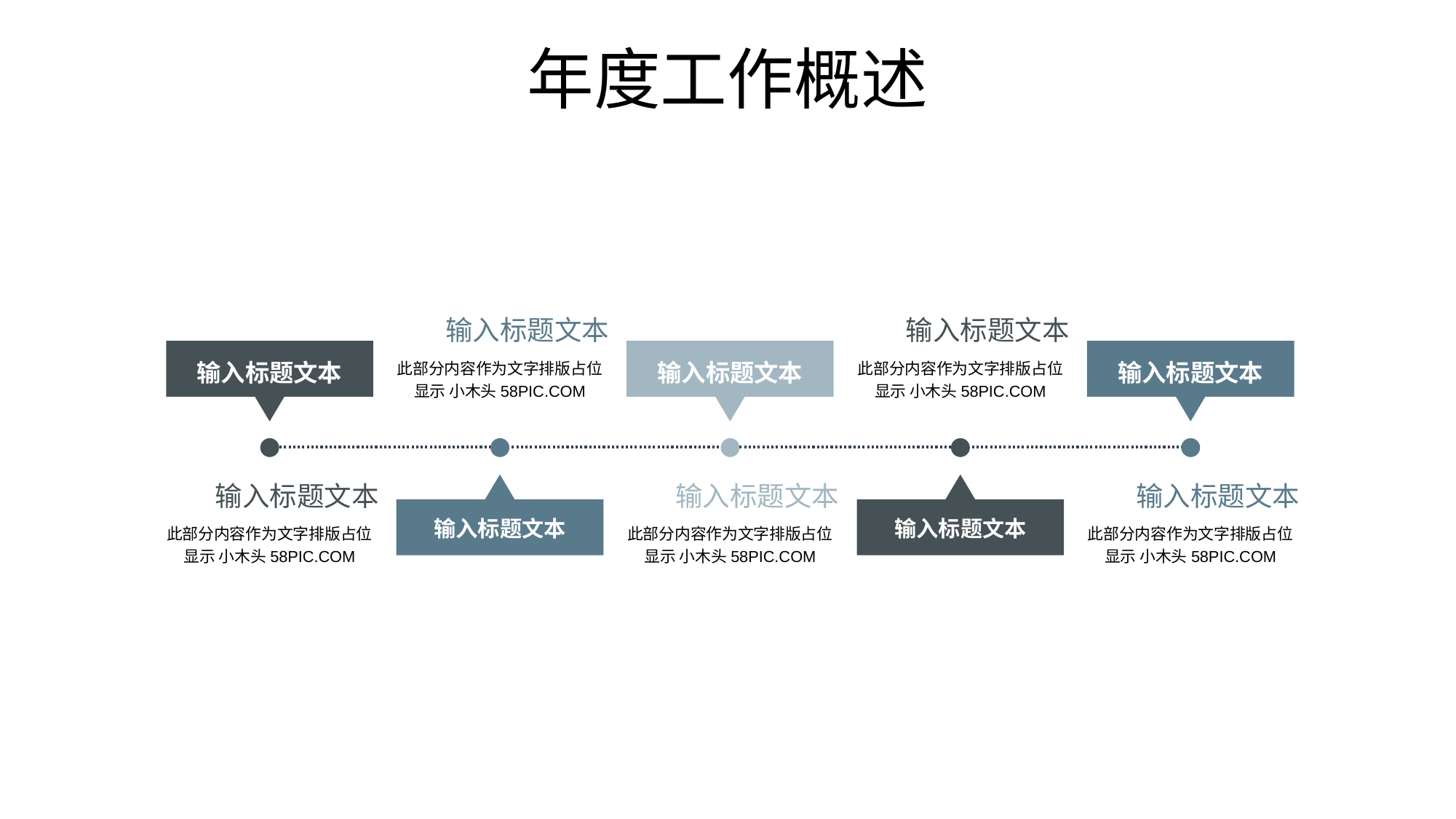

年度工作概述
输入标题文本
此部分内容作为文字排版占位
显示 小木头58PIC.COM

输入标题文本
输入标题文本
此部分内容作为文字排版占位
显示 小木头58PIC.COM

输入标题文本
输入标题文本

输入标题文本
此部分内容作为文字排版占位
显示 小木头58PIC.COM
输入标题文本

输入标题文本
此部分内容作为文字排版占位
显示 小木头58PIC.COM
输入标题文本

输入标题文本
此部分内容作为文字排版占位
显示 小木头58PIC.COM